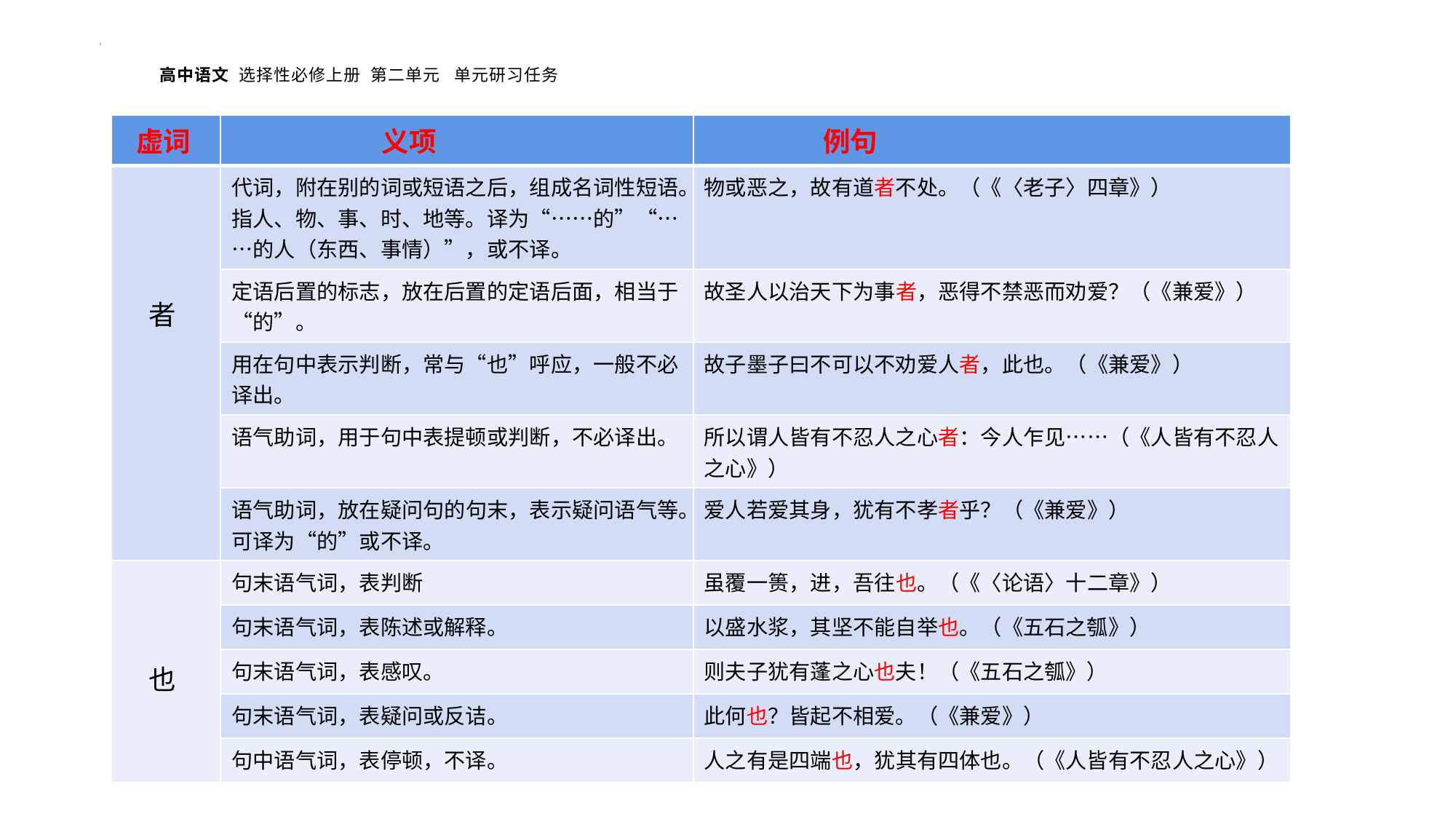

| 虚词 | 义项 | 例句 |
| --- | --- | --- |
| 者 | 代词，附在别的词或短语之后，组成名词性短语。指人、物、事、时、地等。译为“……的”“……的人（东西、事情）”，或不译。 | 物或恶之，故有道者不处。（《〈老子〉四章》） |
|  | 定语后置的标志，放在后置的定语后面，相当于“的”。 | 故圣人以治天下为事者，恶得不禁恶而劝爱？（《兼爱》） |
|  | 用在句中表示判断，常与“也”呼应，一般不必译出。 | 故子墨子曰不可以不劝爱人者，此也。（《兼爱》） |
|  | 语气助词，用于句中表提顿或判断，不必译出。 | 所以谓人皆有不忍人之心者：今人乍见……（《人皆有不忍人之心》） |
|  | 语气助词，放在疑问句的句末，表示疑问语气等。可译为“的”或不译。 | 爱人若爱其身，犹有不孝者乎？（《兼爱》） |
| 也 | 句末语气词，表判断 | 虽覆一篑，进，吾往也。（《〈论语〉十二章》） |
|  | 句末语气词，表陈述或解释。 | 以盛水浆，其坚不能自举也。（《五石之瓠》） |
|  | 句末语气词，表感叹。 | 则夫子犹有蓬之心也夫！（《五石之瓠》） |
|  | 句末语气词，表疑问或反诘。 | 此何也？皆起不相爱。（《兼爱》） |
|  | 句中语气词，表停顿，不译。 | 人之有是四端也，犹其有四体也。（《人皆有不忍人之心》） |